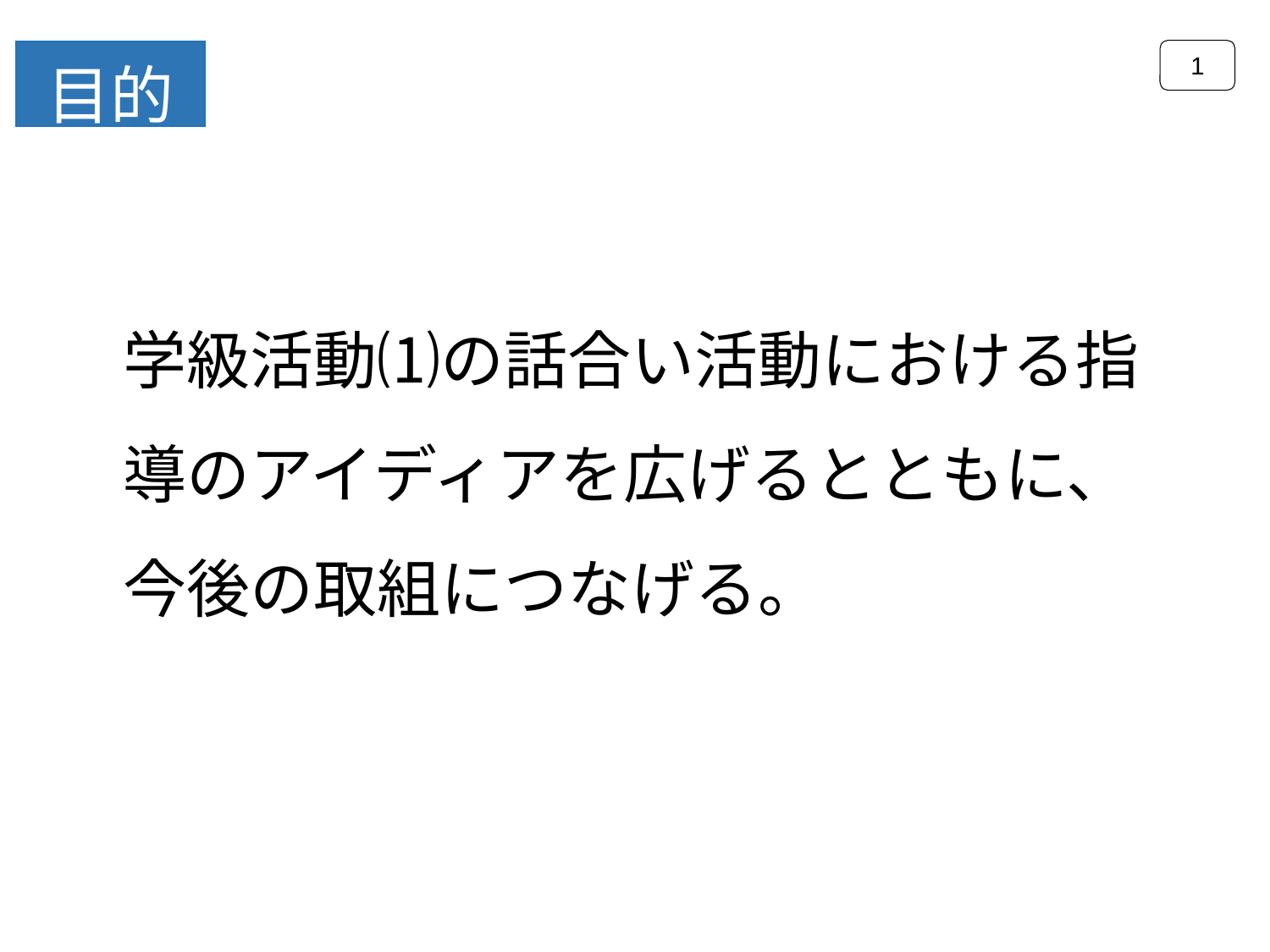

1
目的
学級活動⑴の話合い活動における指導のアイディアを広げるとともに、今後の取組につなげる。